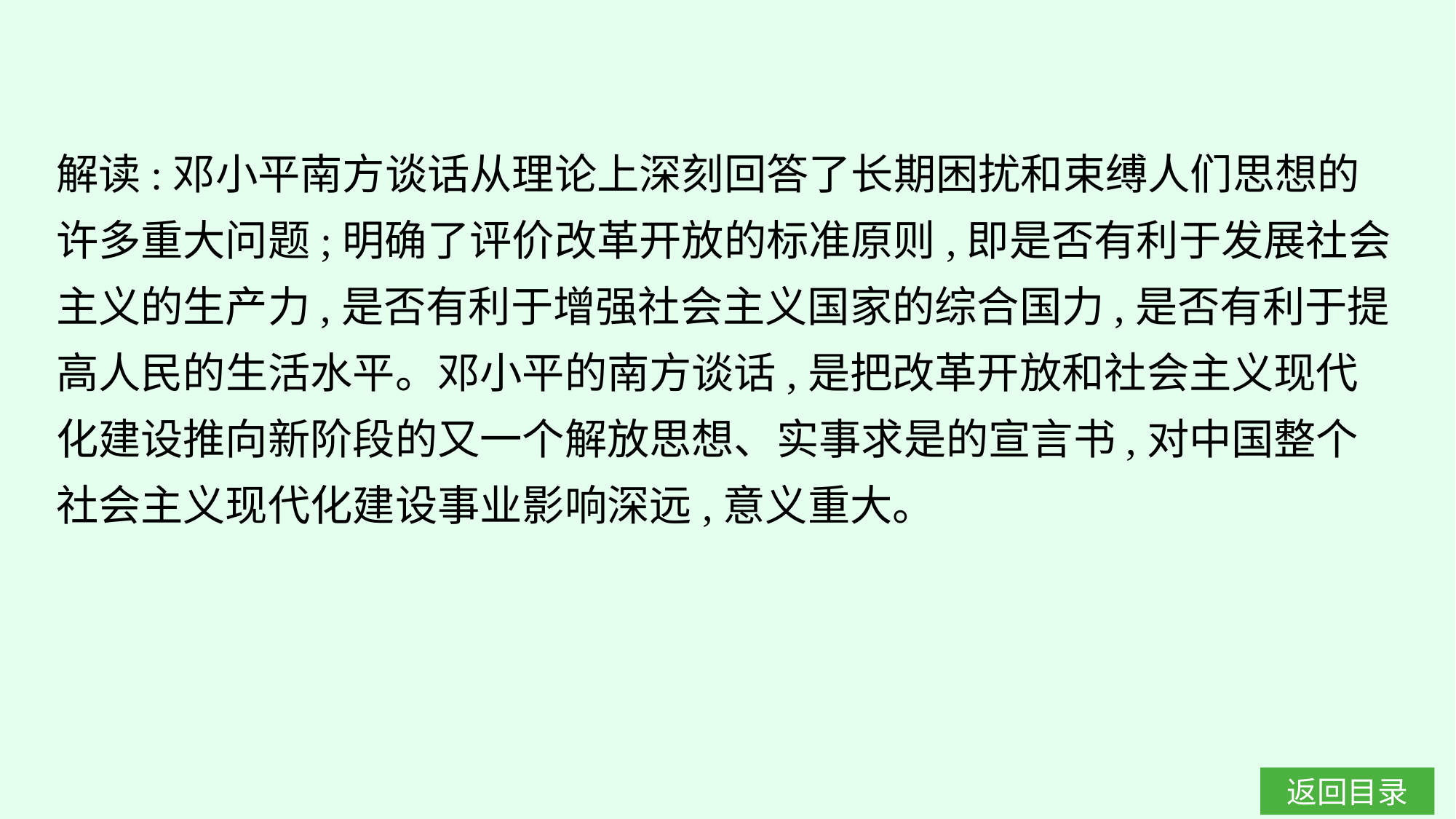

解读:邓小平南方谈话从理论上深刻回答了长期困扰和束缚人们思想的许多重大问题;明确了评价改革开放的标准原则,即是否有利于发展社会主义的生产力,是否有利于增强社会主义国家的综合国力,是否有利于提高人民的生活水平。邓小平的南方谈话,是把改革开放和社会主义现代化建设推向新阶段的又一个解放思想、实事求是的宣言书,对中国整个社会主义现代化建设事业影响深远,意义重大。